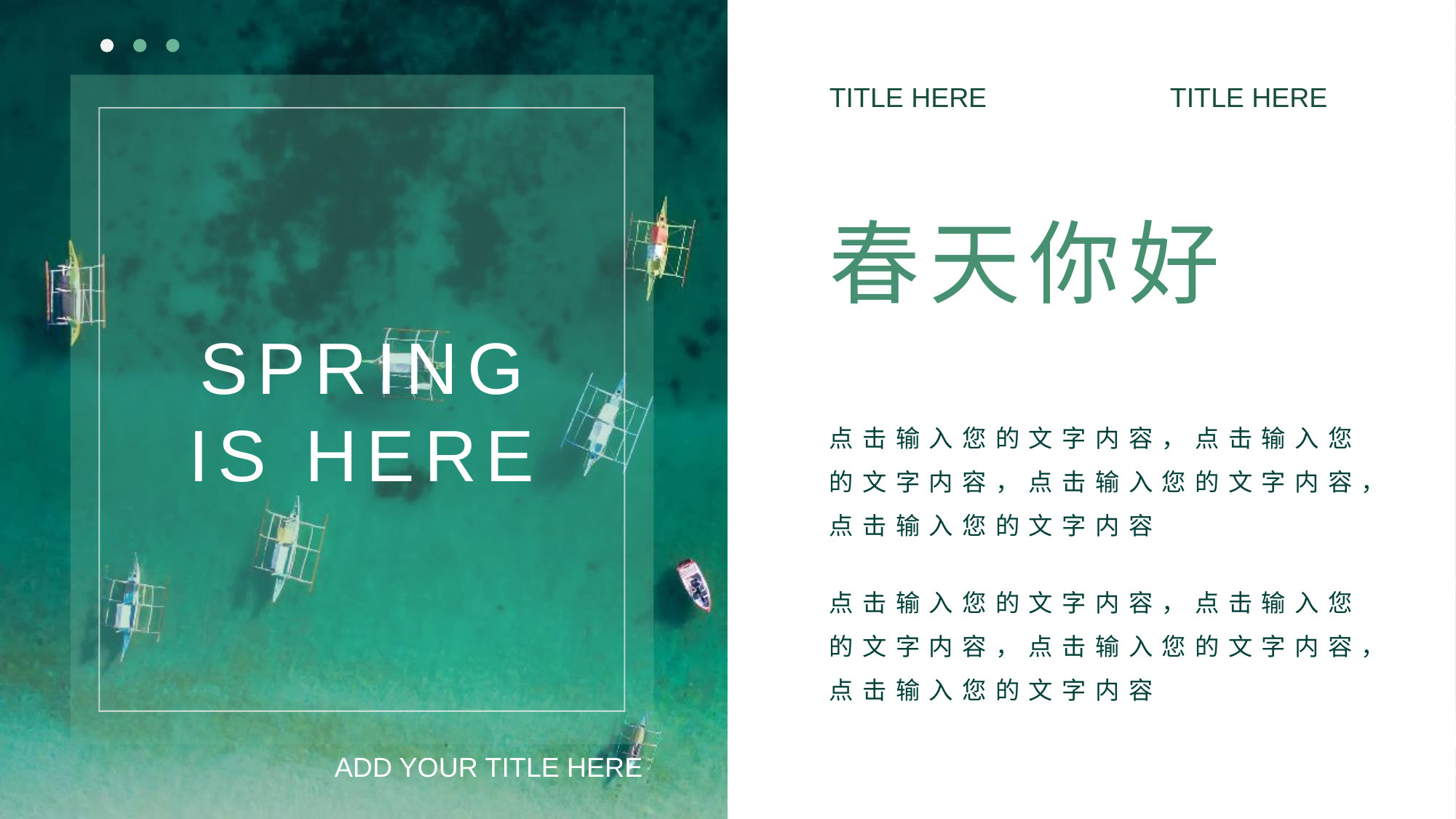

SPRING
IS HERE
ADD YOUR TITLE HERE
TITLE HERE
TITLE HERE
春天你好
点击输入您的文字内容，点击输入您的文字内容，点击输入您的文字内容，点击输入您的文字内容
点击输入您的文字内容，点击输入您的文字内容，点击输入您的文字内容，点击输入您的文字内容